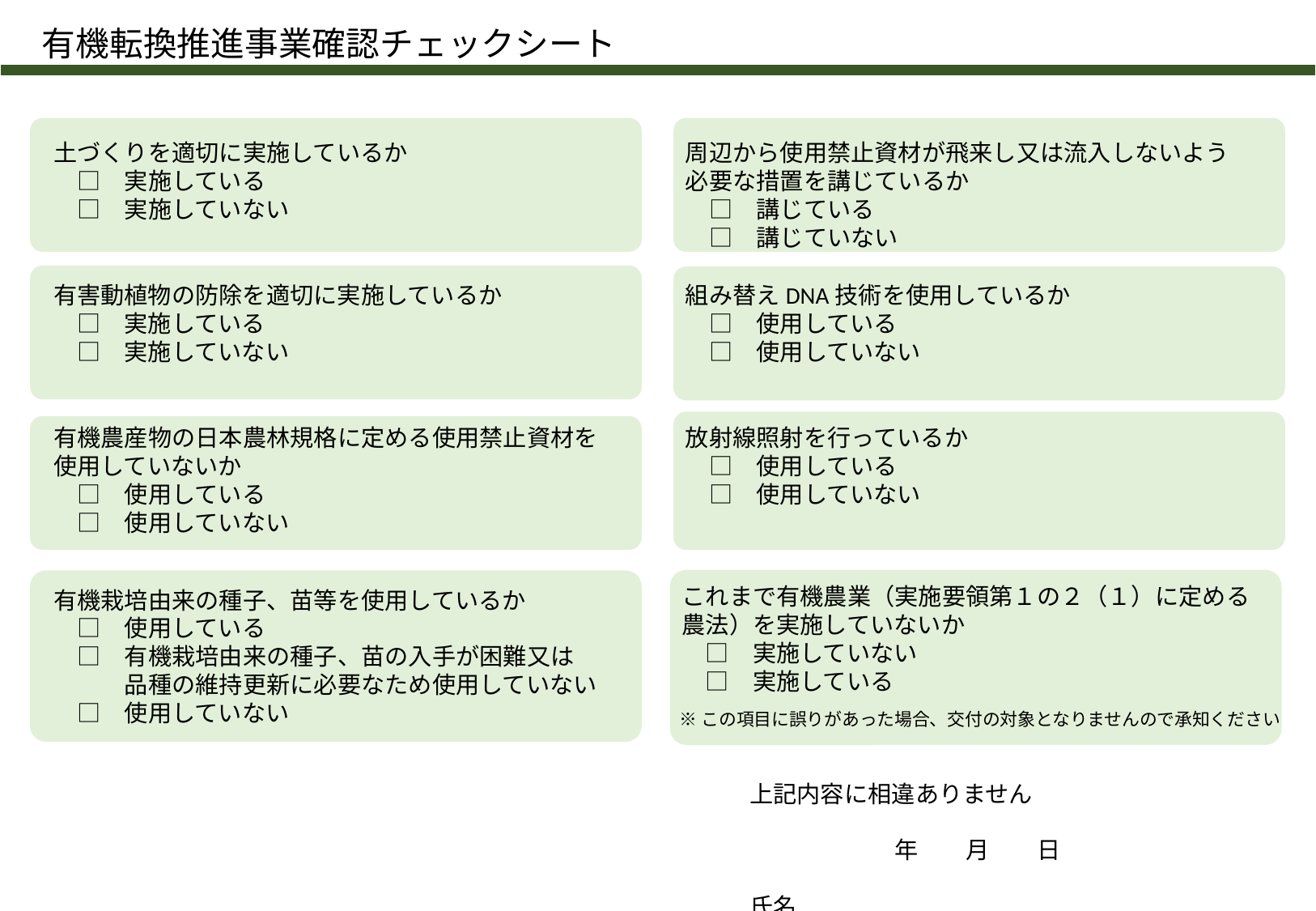

有機転換推進事業確認チェックシート

土づくりを適切に実施しているか
　□　実施している
　□　実施していない
周辺から使用禁止資材が飛来し又は流入しないよう必要な措置を講じているか
　□　講じている
　□　講じていない

有害動植物の防除を適切に実施しているか
　□　実施している
　□　実施していない
組み替えDNA技術を使用しているか
　□　使用している
　□　使用していない

有機農産物の日本農林規格に定める使用禁止資材を
使用していないか
　□　使用している
　□　使用していない
放射線照射を行っているか
　□　使用している
　□　使用していない

これまで有機農業（実施要領第１の２（１）に定める農法）を実施していないか
　□　実施していない
　□　実施している
有機栽培由来の種子、苗等を使用しているか
　□　使用している
　□　有機栽培由来の種子、苗の入手が困難又は
　　　品種の維持更新に必要なため使用していない
　□　使用していない

※この項目に誤りがあった場合、交付の対象となりませんので承知ください
上記内容に相違ありません
　					　年　　月　　日

氏名　　　　　　　　　　　　　　　　　　　　ｑ